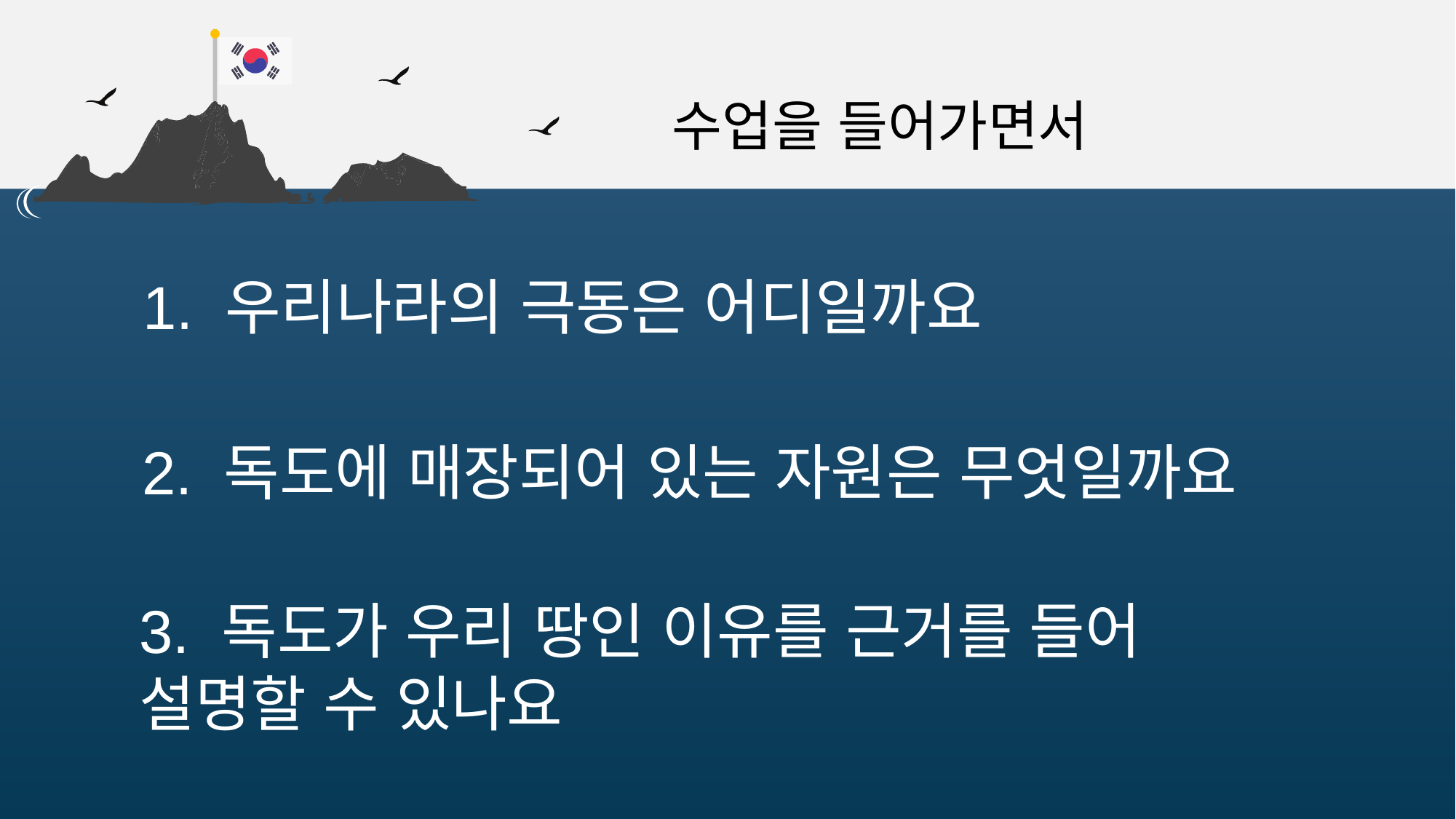

수업을 들어가면서

1. 우리나라의 극동은 어디일까요
2. 독도에 매장되어 있는 자원은 무엇일까요
3. 독도가 우리 땅인 이유를 근거를 들어 설명할 수 있나요